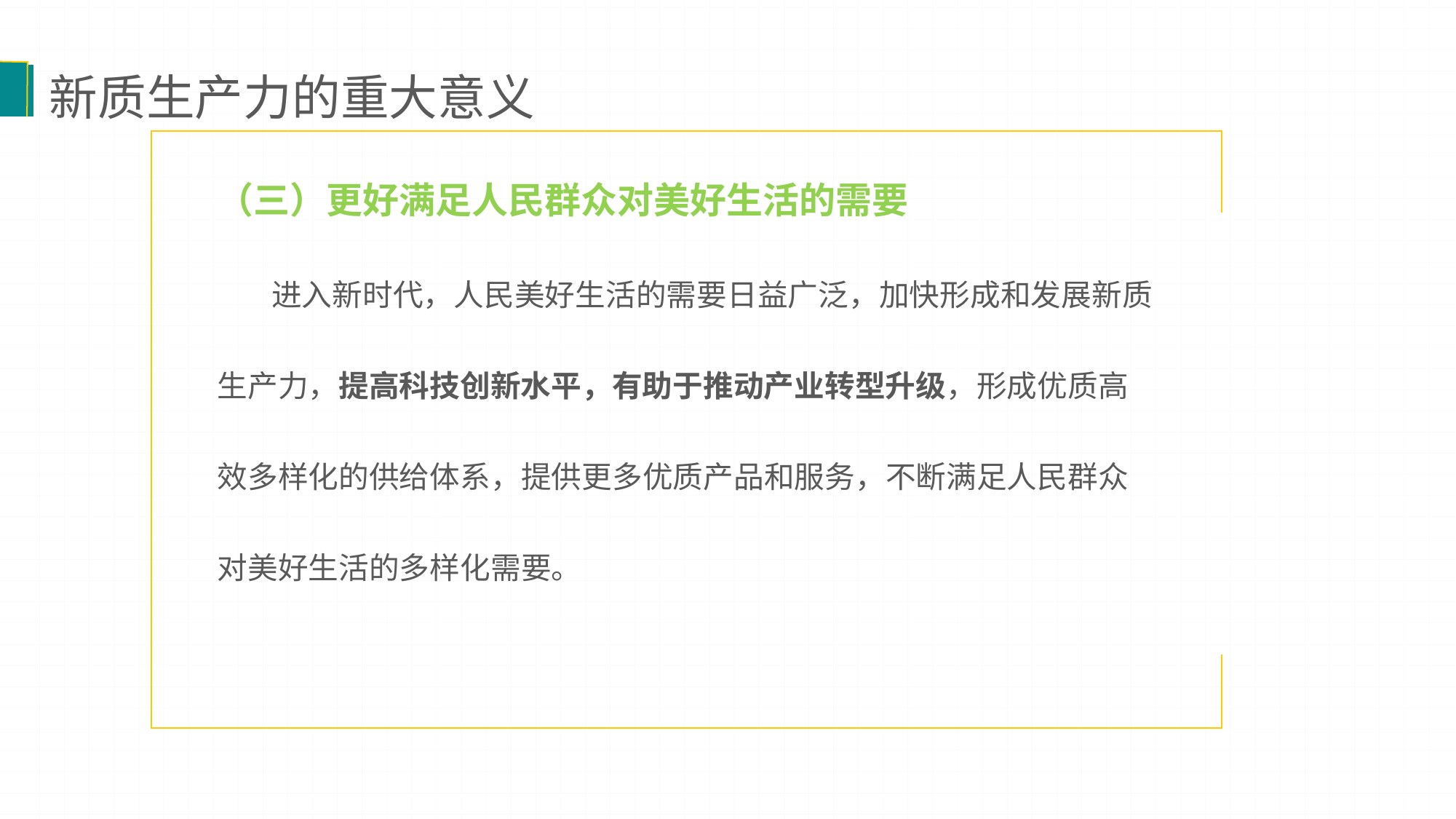

新质生产力的重大意义

（三）更好满足人民群众对美好生活的需要
       进入新时代，人民美好生活的需要日益广泛，加快形成和发展新质生产力，提高科技创新水平，有助于推动产业转型升级，形成优质高效多样化的供给体系，提供更多优质产品和服务，不断满足人民群众对美好生活的多样化需要。